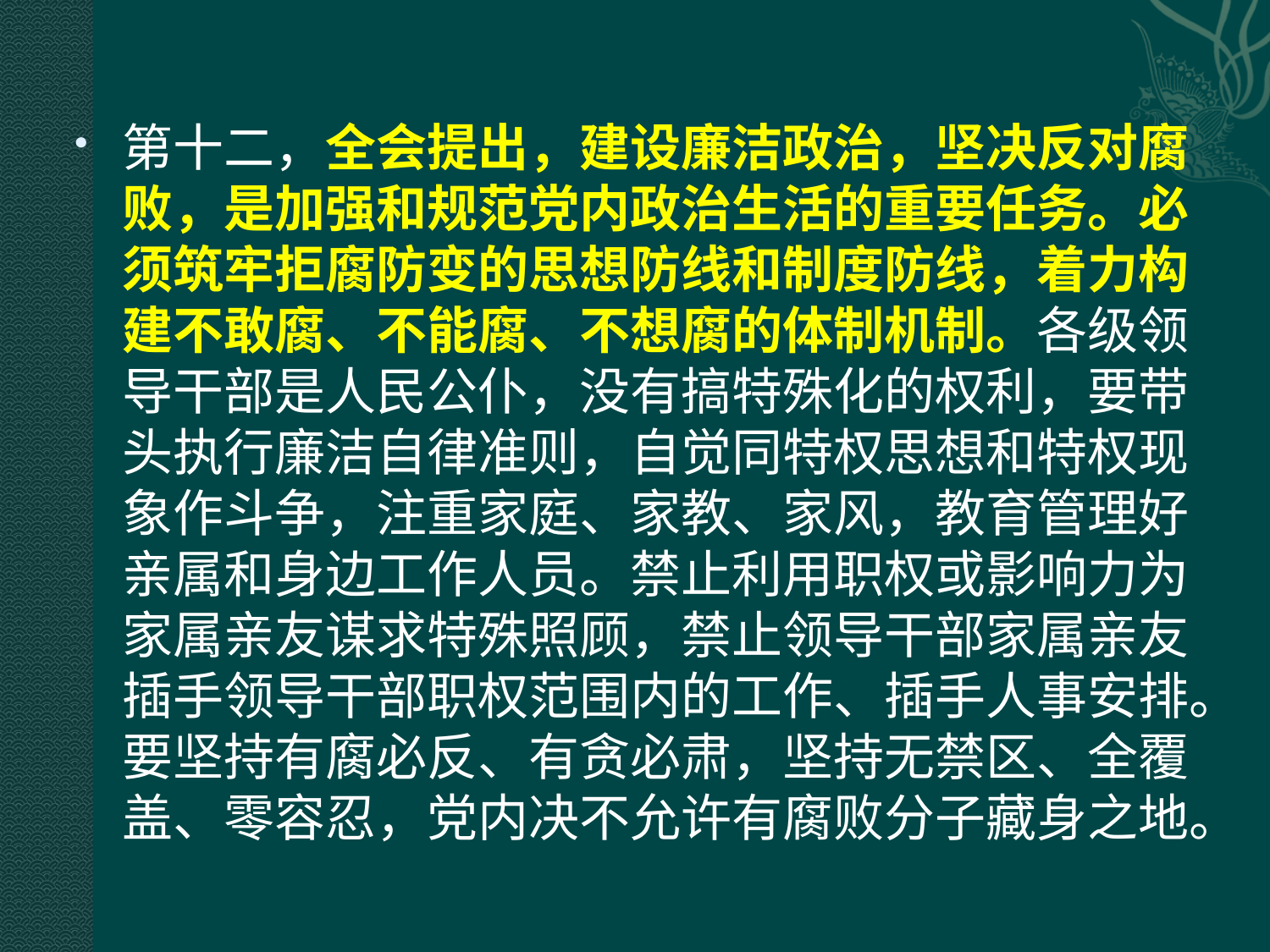

第十二，全会提出，建设廉洁政治，坚决反对腐败，是加强和规范党内政治生活的重要任务。必须筑牢拒腐防变的思想防线和制度防线，着力构建不敢腐、不能腐、不想腐的体制机制。各级领导干部是人民公仆，没有搞特殊化的权利，要带头执行廉洁自律准则，自觉同特权思想和特权现象作斗争，注重家庭、家教、家风，教育管理好亲属和身边工作人员。禁止利用职权或影响力为家属亲友谋求特殊照顾，禁止领导干部家属亲友插手领导干部职权范围内的工作、插手人事安排。要坚持有腐必反、有贪必肃，坚持无禁区、全覆盖、零容忍，党内决不允许有腐败分子藏身之地。